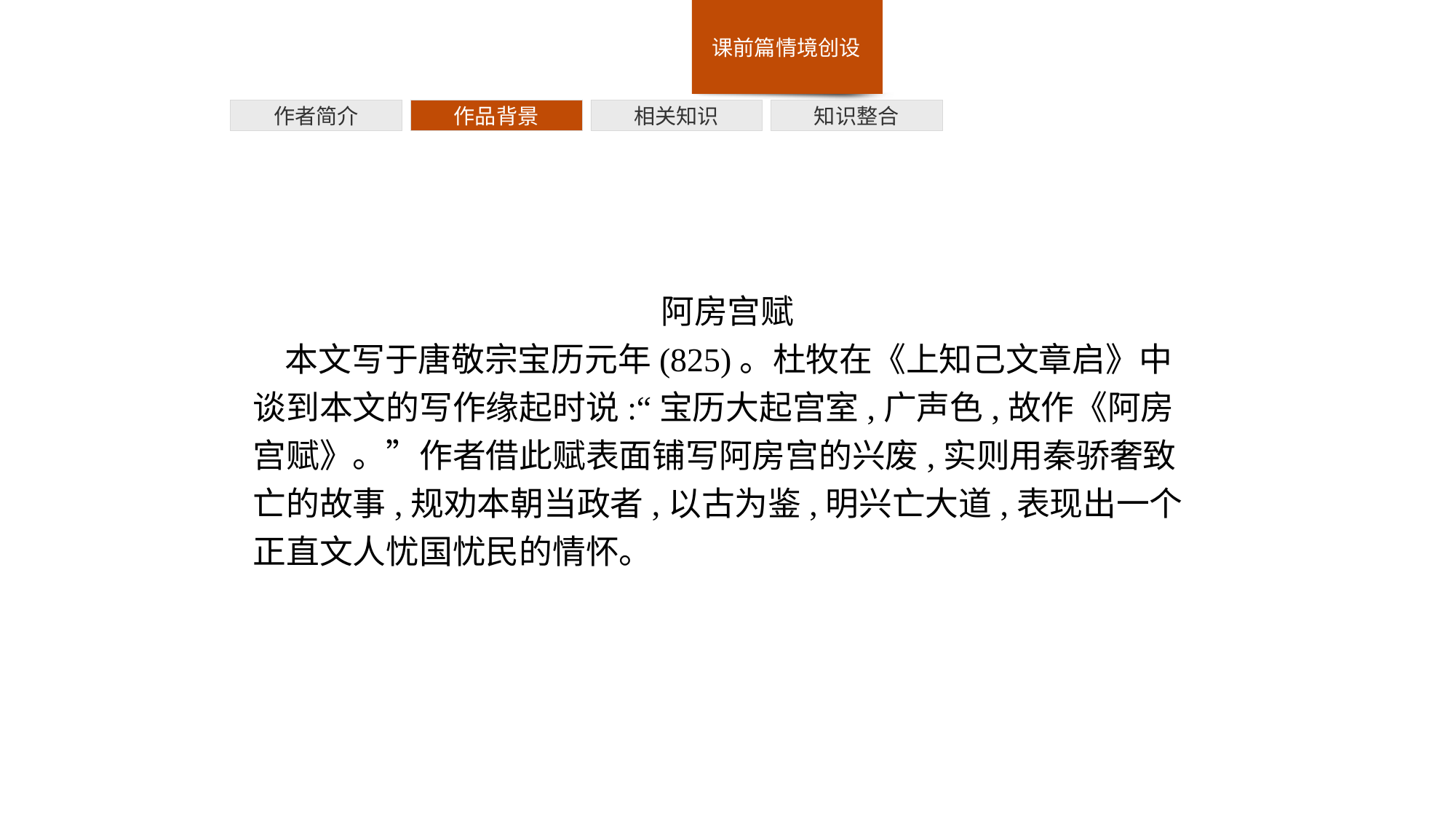

作者简介
作品背景
相关知识
知识整合
阿房宫赋
本文写于唐敬宗宝历元年(825)。杜牧在《上知己文章启》中谈到本文的写作缘起时说:“宝历大起宫室,广声色,故作《阿房宫赋》。”作者借此赋表面铺写阿房宫的兴废,实则用秦骄奢致亡的故事,规劝本朝当政者,以古为鉴,明兴亡大道,表现出一个正直文人忧国忧民的情怀。